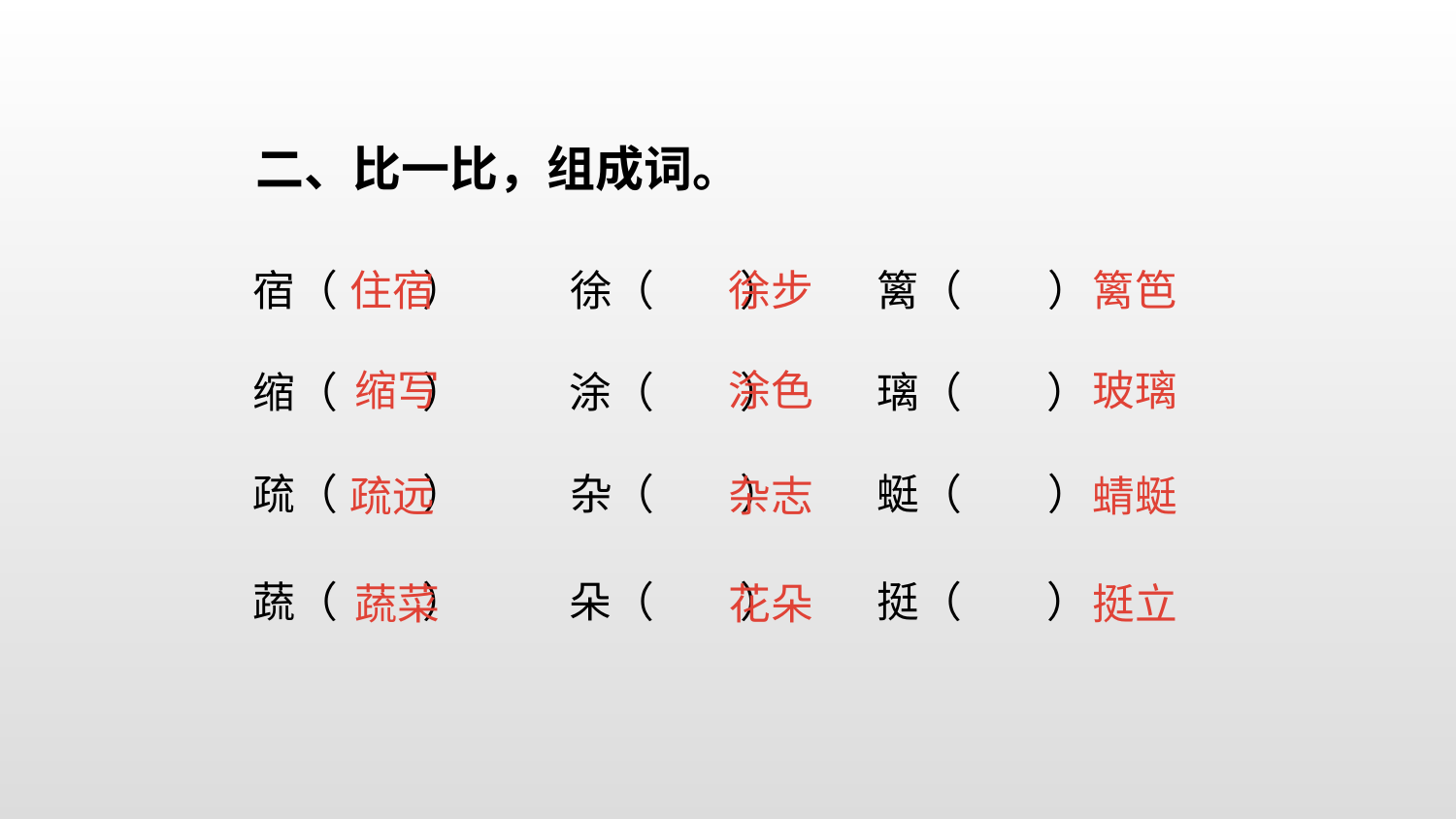

二、比一比，组成词。
住宿
徐步
篱笆
宿（         ）           徐（         ）          篱（         ）

缩（         ）           涂（         ）          璃（         ）

疏（         ）           杂（         ）          蜓（         ）

蔬（         ）           朵（         ）          挺（         ）
 缩写
涂色
玻璃
疏远
杂志
蜻蜓
 蔬菜
花朵
挺立